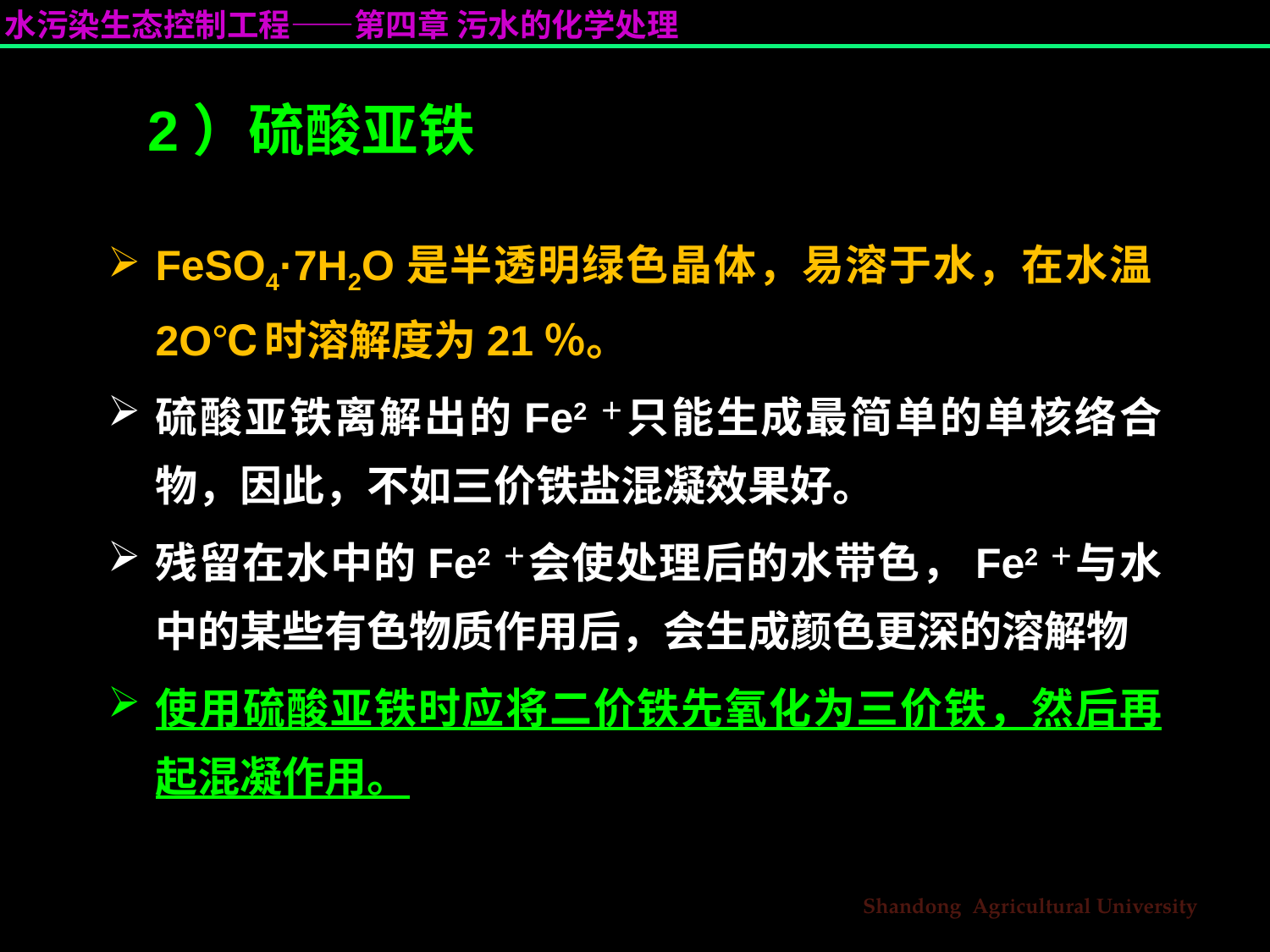

# 2）硫酸亚铁
FeSO4·7H2O是半透明绿色晶体，易溶于水，在水温2O℃时溶解度为21％。
硫酸亚铁离解出的Fe2＋只能生成最简单的单核络合物，因此，不如三价铁盐混凝效果好。
残留在水中的Fe2＋会使处理后的水带色，Fe2＋与水中的某些有色物质作用后，会生成颜色更深的溶解物
使用硫酸亚铁时应将二价铁先氧化为三价铁，然后再起混凝作用。